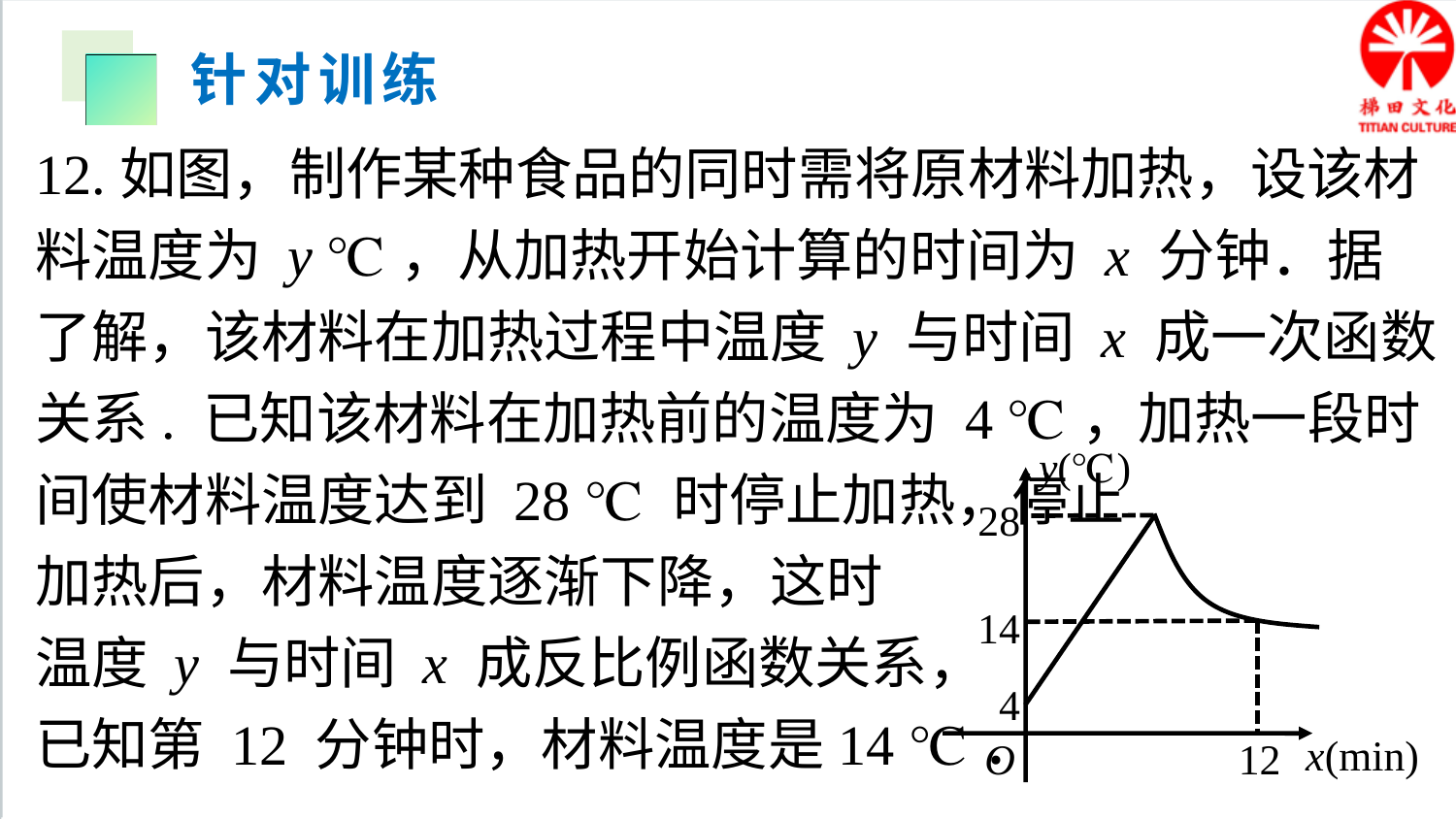

针对训练
12.如图，制作某种食品的同时需将原材料加热，设该材料温度为 y ℃，从加热开始计算的时间为 x 分钟．据了解，该材料在加热过程中温度 y 与时间 x 成一次函数关系. 已知该材料在加热前的温度为 4 ℃，加热一段时间使材料温度达到 28 ℃ 时停止加热，停止
加热后，材料温度逐渐下降，这时
温度 y 与时间 x 成反比例函数关系，
已知第 12 分钟时，材料温度是14 ℃．
y(℃)

x(min)
O

28
14
4
12